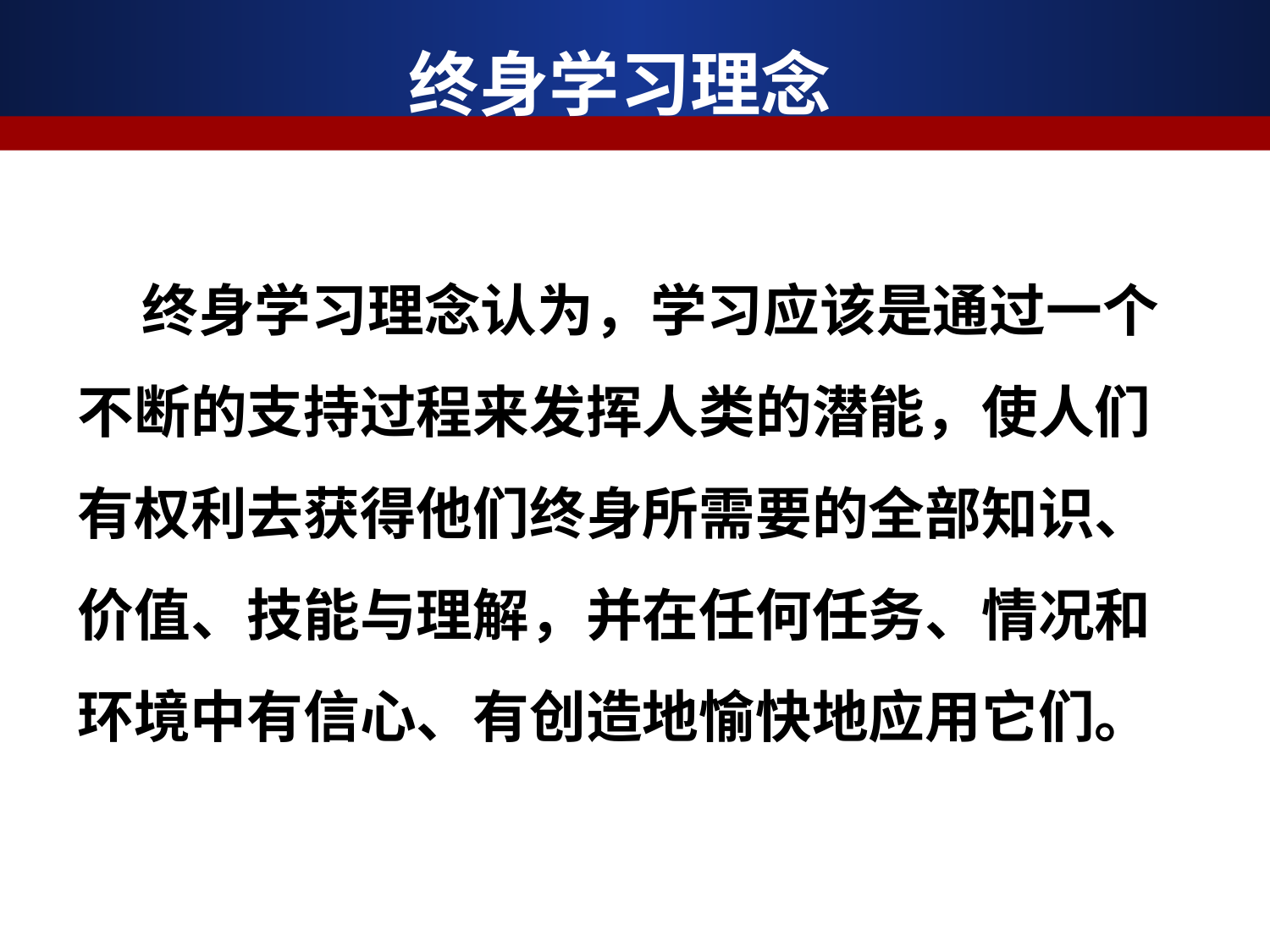

# 终身学习理念
    终身学习理念认为，学习应该是通过一个不断的支持过程来发挥人类的潜能，使人们有权利去获得他们终身所需要的全部知识、价值、技能与理解，并在任何任务、情况和环境中有信心、有创造地愉快地应用它们。